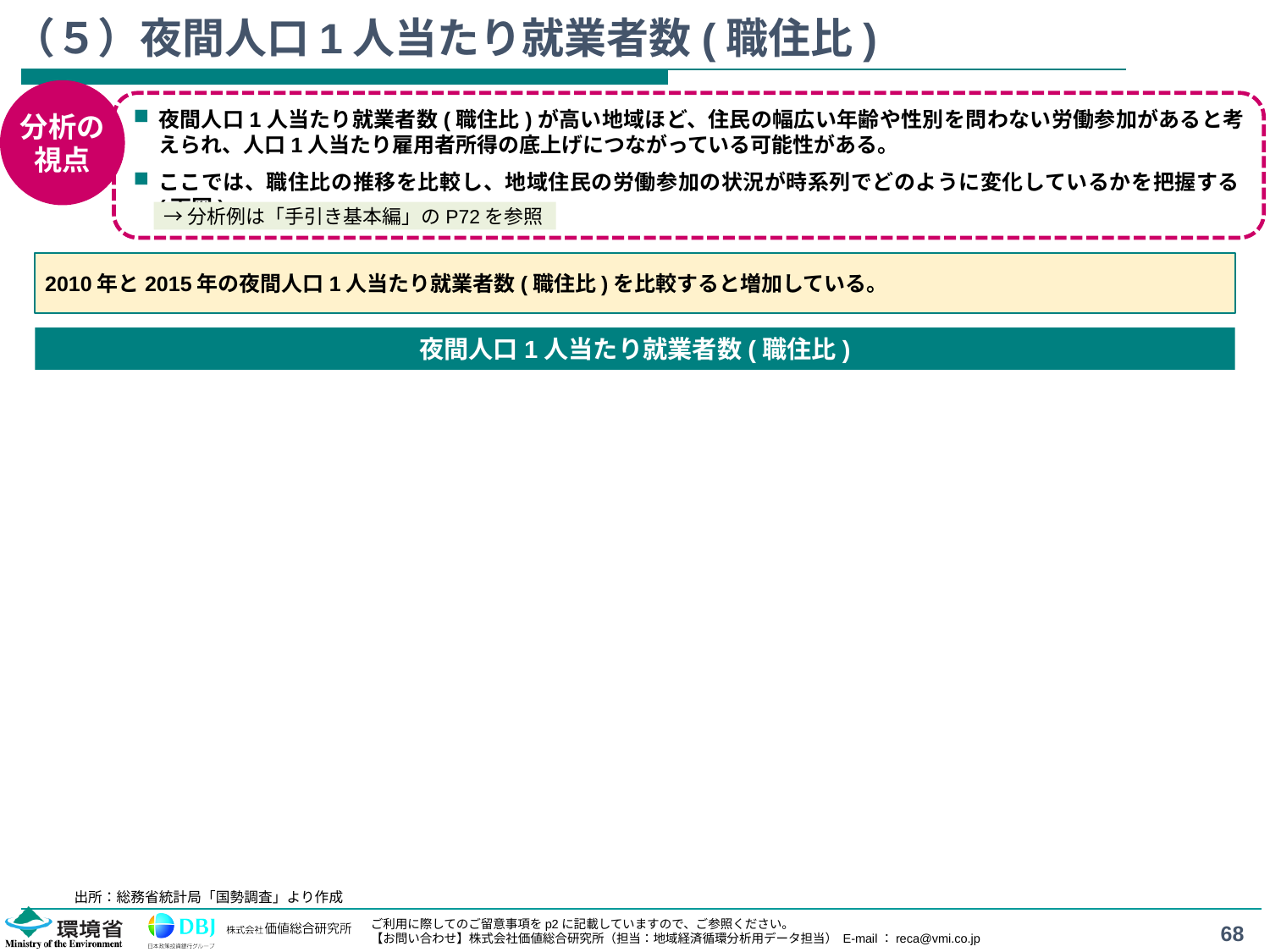

# （５）夜間人口1人当たり就業者数(職住比)
分析の
視点
夜間人口1人当たり就業者数(職住比)が高い地域ほど、住民の幅広い年齢や性別を問わない労働参加があると考えられ、人口1人当たり雇用者所得の底上げにつながっている可能性がある。
ここでは、職住比の推移を比較し、地域住民の労働参加の状況が時系列でどのように変化しているかを把握する(下図)。
→分析例は「手引き基本編」のP72を参照
2010年と2015年の夜間人口1人当たり就業者数(職住比)を比較すると増加している。
夜間人口1人当たり就業者数(職住比)
出所：総務省統計局「国勢調査」より作成
68